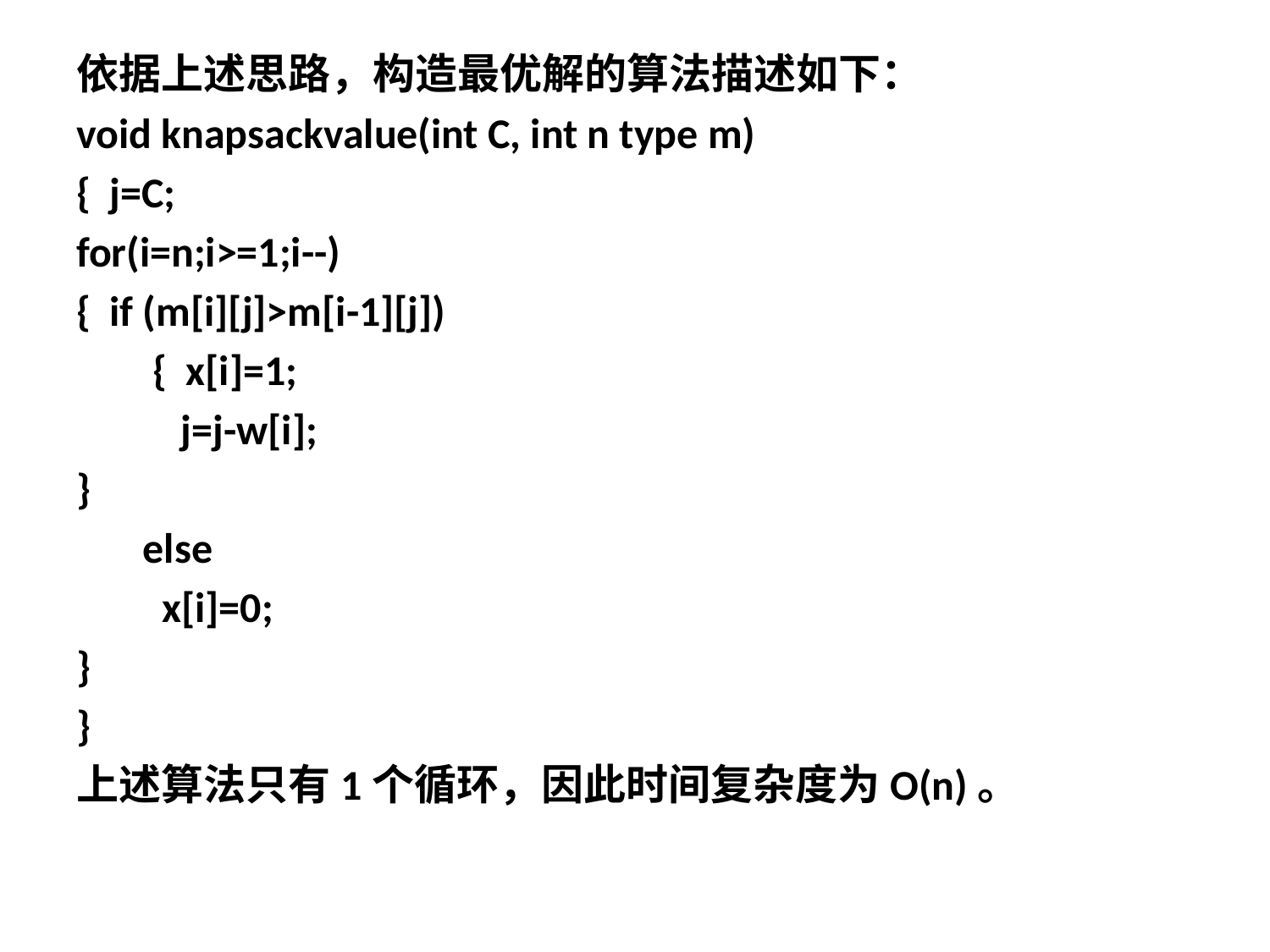

依据上述思路，构造最优解的算法描述如下：
void knapsackvalue(int C, int n type m)
{  j=C;
for(i=n;i>=1;i--)
{  if (m[i][j]>m[i-1][j])
        {  x[i]=1;
           j=j-w[i];
}
       else
         x[i]=0;
}
}
上述算法只有1个循环，因此时间复杂度为O(n)。